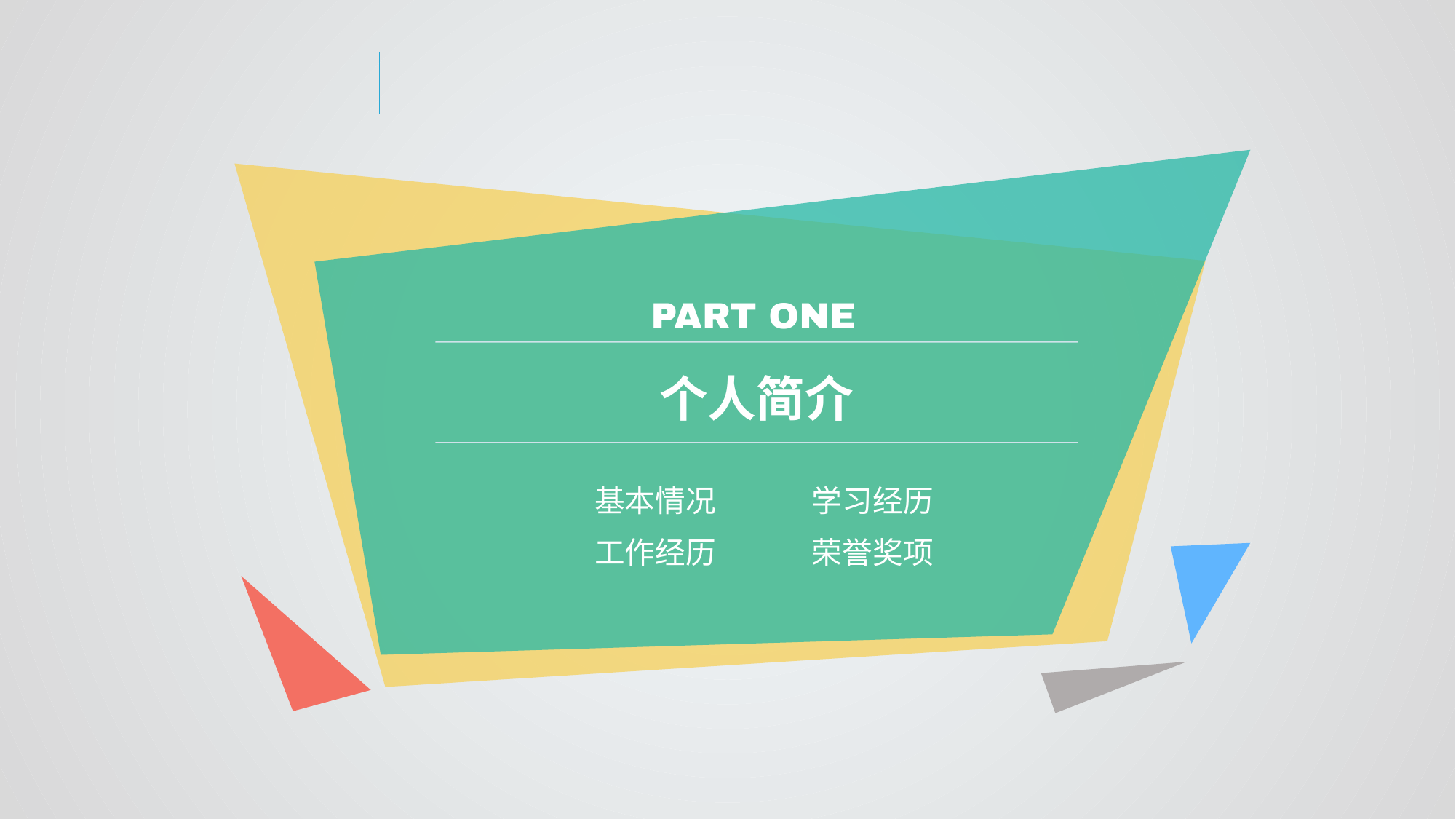

PART ONE
个人简介
基本情况
学习经历
工作经历
荣誉奖项